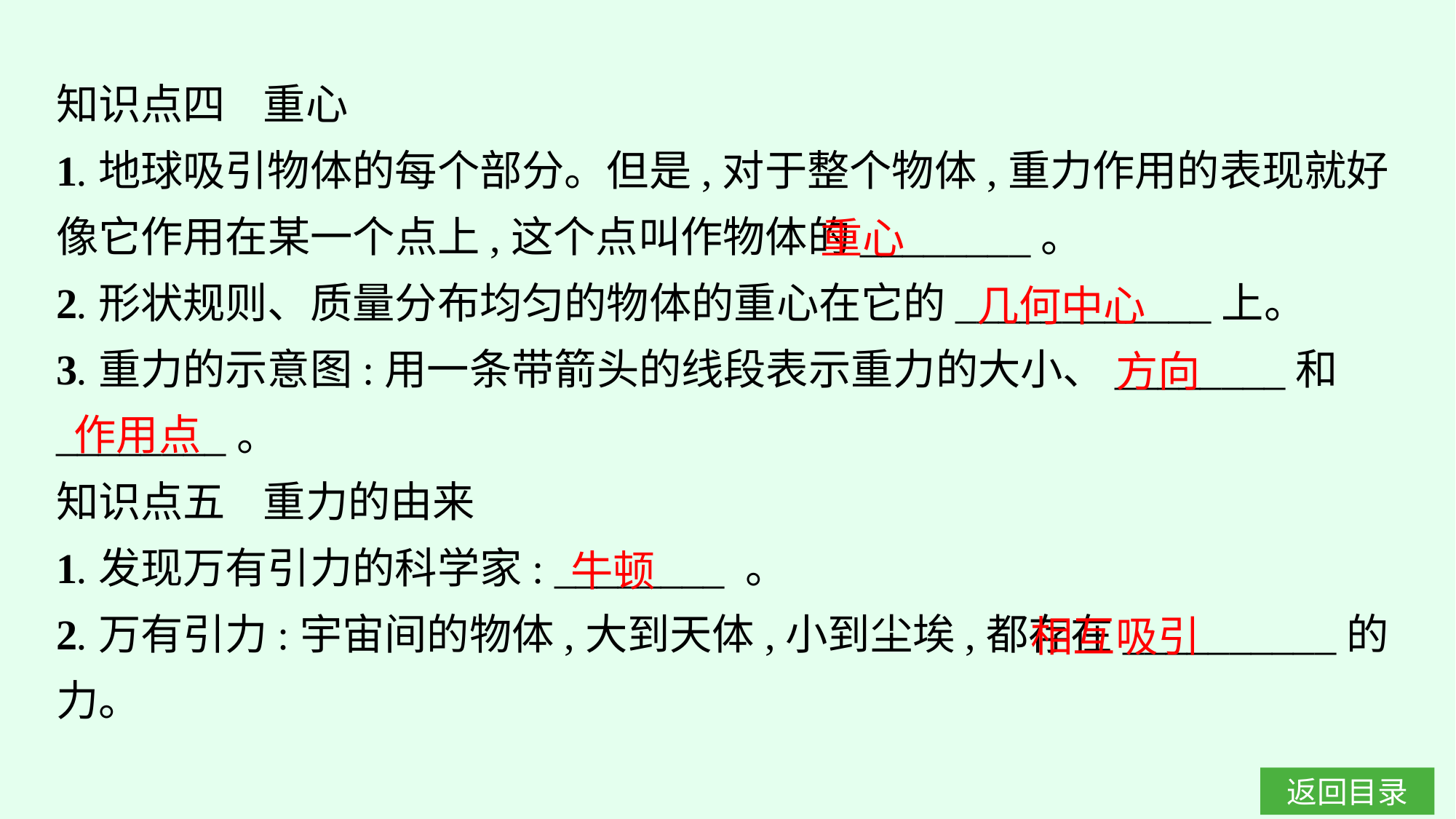

知识点四    重心
1.地球吸引物体的每个部分。但是,对于整个物体,重力作用的表现就好像它作用在某一个点上,这个点叫作物体的________。
2.形状规则、质量分布均匀的物体的重心在它的____________上。
3.重力的示意图:用一条带箭头的线段表示重力的大小、________和________。
知识点五    重力的由来
1.发现万有引力的科学家: ________ 。
2.万有引力:宇宙间的物体,大到天体,小到尘埃,都存在__________的力。
重心
几何中心
方向
作用点
牛顿
相互吸引